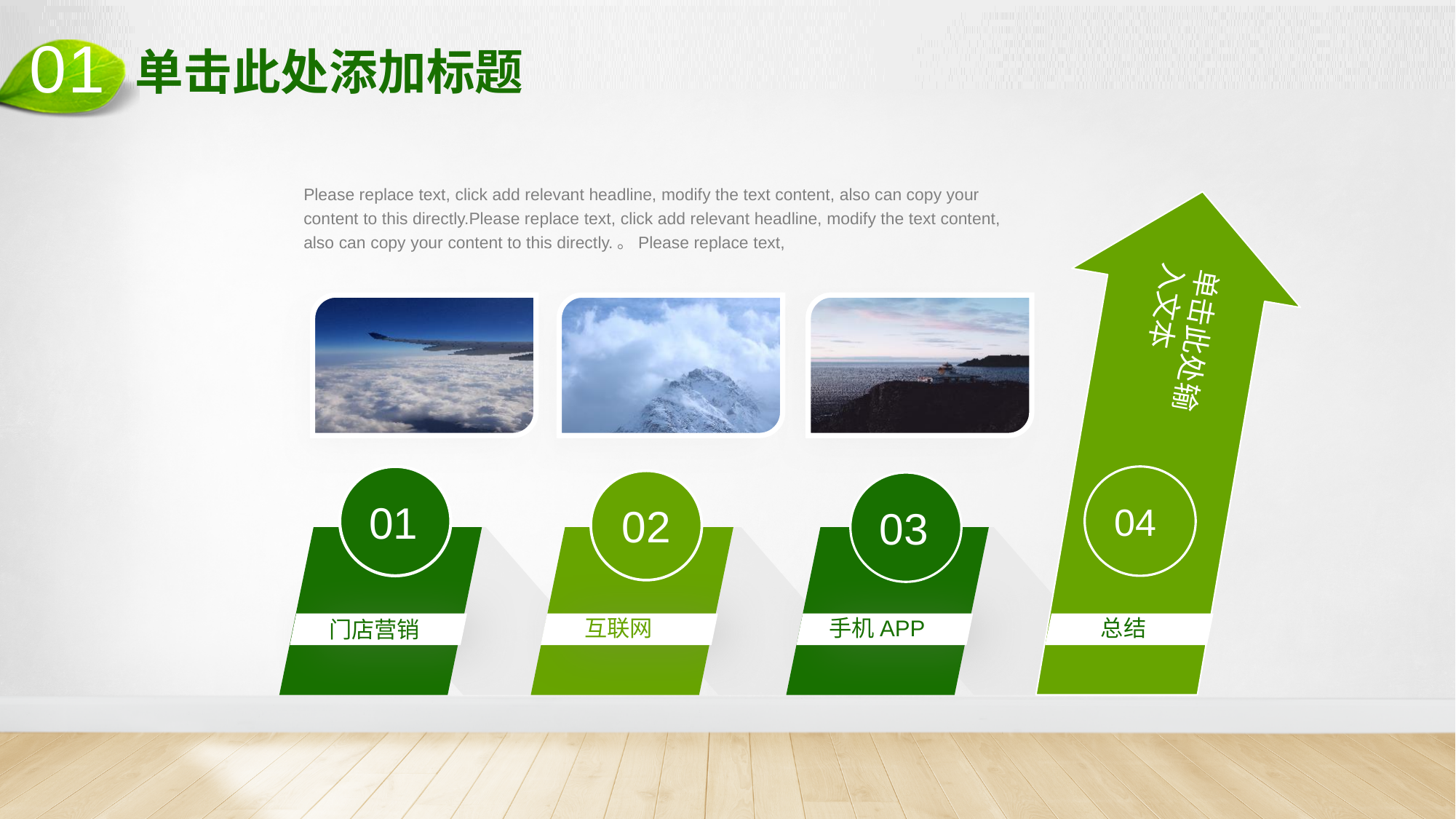

01
# 单击此处添加标题
Please replace text, click add relevant headline, modify the text content, also can copy your content to this directly.Please replace text, click add relevant headline, modify the text content, also can copy your content to this directly.。Please replace text,

单击此处输入文本

01
04
02
03

手机APP

互联网

总结

门店营销